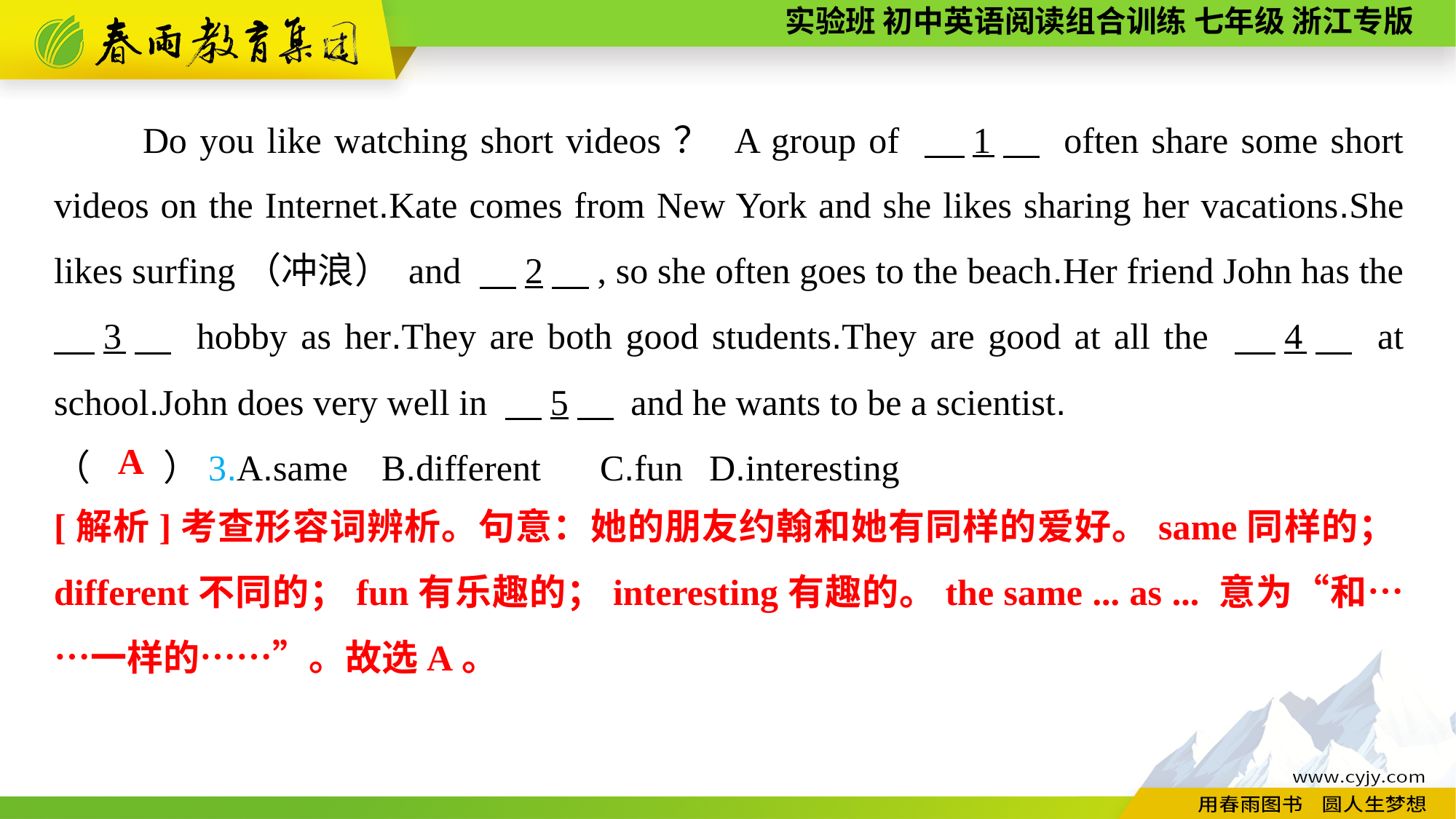

Do you like watching short videos？ A group of 　1　 often share some short videos on the Internet.Kate comes from New York and she likes sharing her vacations.She likes surfing（冲浪） and 　2　, so she often goes to the beach.Her friend John has the 　3　 hobby as her.They are both good students.They are good at all the 　4　 at school.John does very well in 　5　 and he wants to be a scientist.
（　　）3.A.same	B.different	C.fun	D.interesting
A
[解析]考查形容词辨析。句意：她的朋友约翰和她有同样的爱好。same同样的；different不同的；fun有乐趣的；interesting有趣的。the same ... as ... 意为“和……一样的……”。故选A。